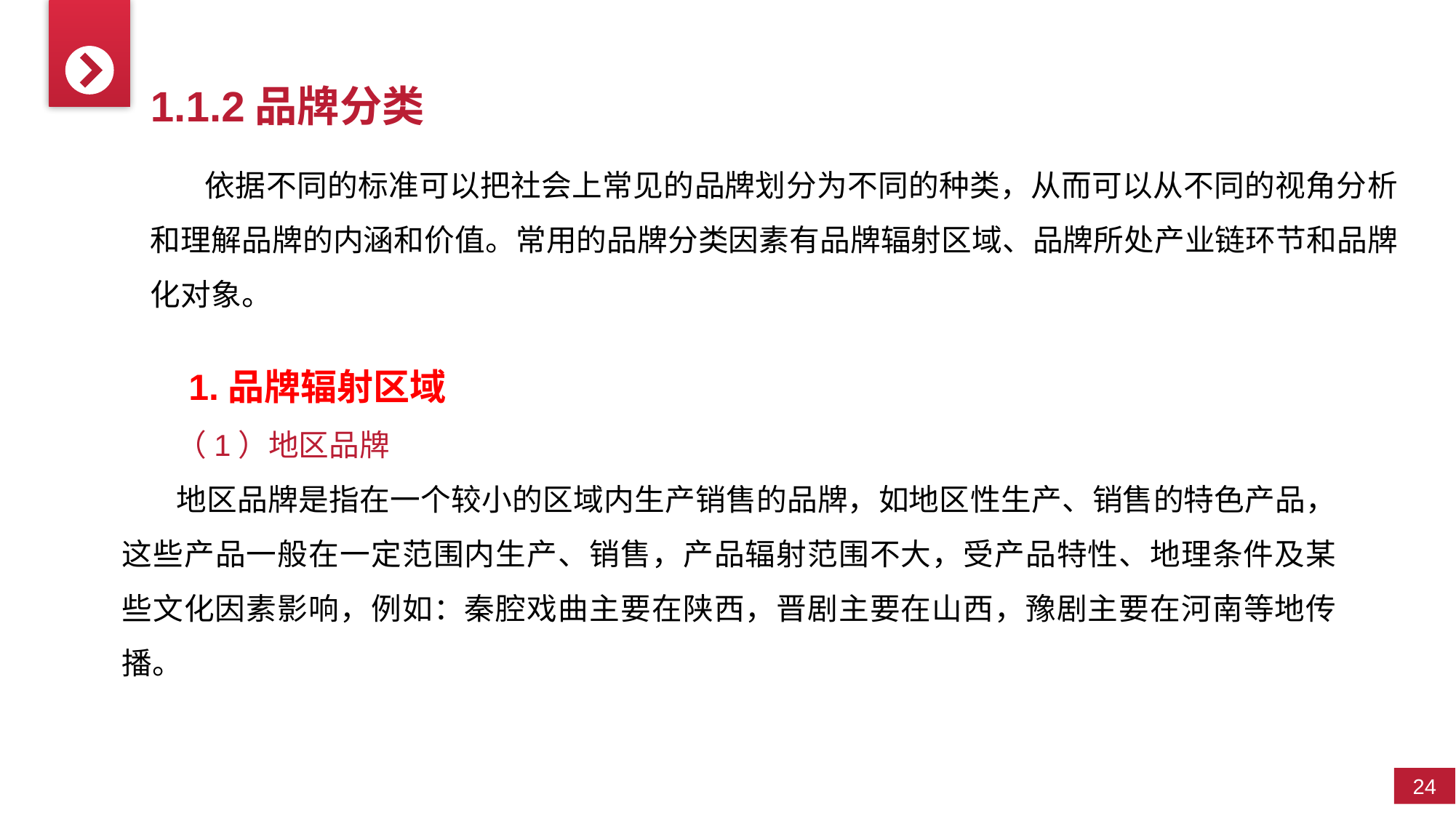

1.1.2品牌分类
依据不同的标准可以把社会上常见的品牌划分为不同的种类，从而可以从不同的视角分析和理解品牌的内涵和价值。常用的品牌分类因素有品牌辐射区域、品牌所处产业链环节和品牌化对象。
1.品牌辐射区域
（1）地区品牌
地区品牌是指在一个较小的区域内生产销售的品牌，如地区性生产、销售的特色产品，这些产品一般在一定范围内生产、销售，产品辐射范围不大，受产品特性、地理条件及某些文化因素影响，例如：秦腔戏曲主要在陕西，晋剧主要在山西，豫剧主要在河南等地传播。